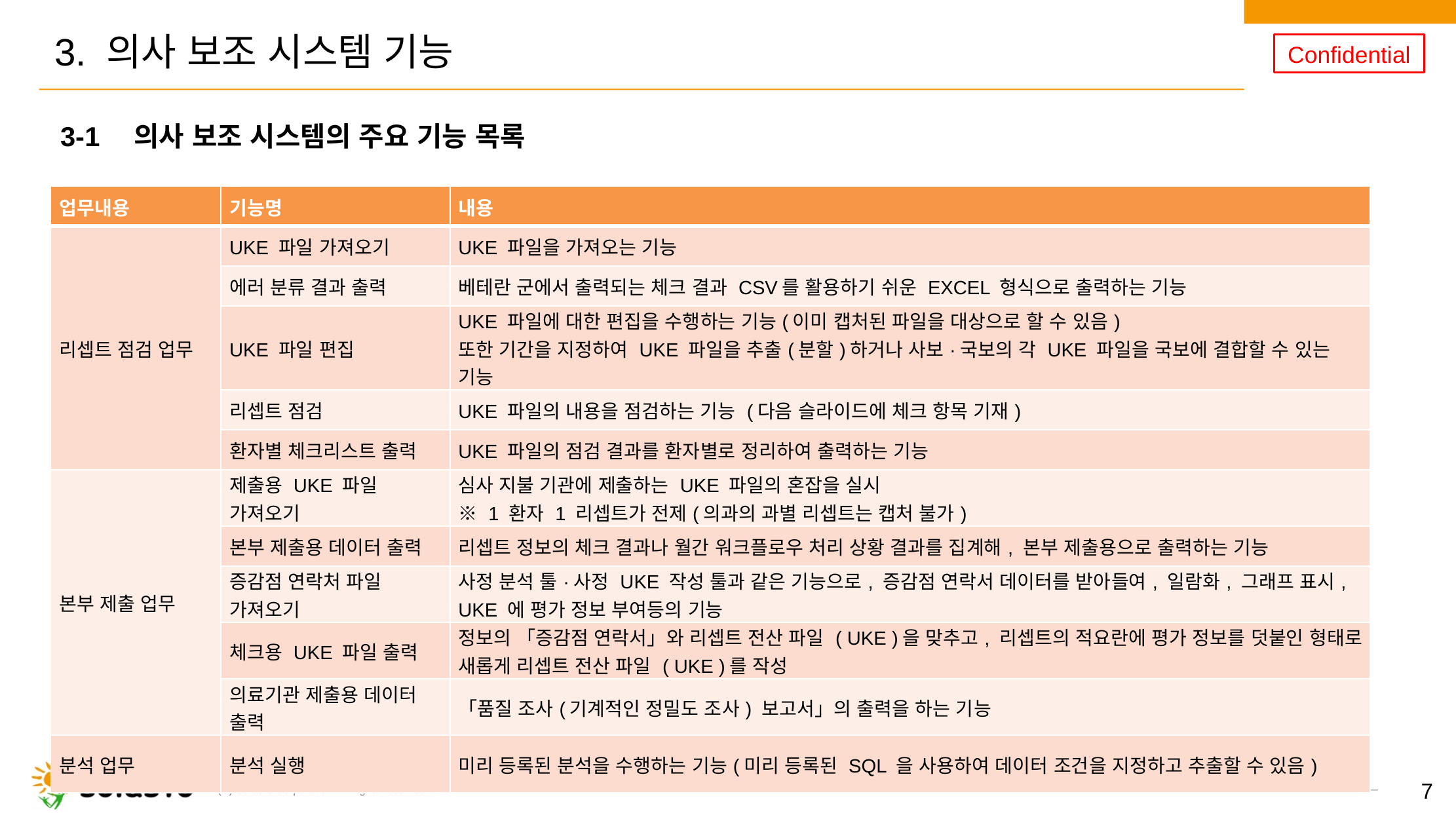

# 3. 의사 보조 시스템 기능
3-1　의사 보조 시스템의 주요 기능 목록

| 업무내용 | 기능명 | 내용 |
| --- | --- | --- |
| 리셉트 점검 업무 | UKE 파일 가져오기 | UKE 파일을 가져오는 기능 |
|  | 에러 분류 결과 출력 | 베테란 군에서 출력되는 체크 결과 CSV를 활용하기 쉬운 EXCEL 형식으로 출력하는 기능 |
|  | UKE 파일 편집 | UKE 파일에 대한 편집을 수행하는 기능(이미 캡처된 파일을 대상으로 할 수 있음) 또한 기간을 지정하여 UKE 파일을 추출(분할)하거나 사보·국보의 각 UKE 파일을 국보에 결합할 수 있는 기능 |
|  | 리셉트 점검 | UKE 파일의 내용을 점검하는 기능 (다음 슬라이드에 체크 항목 기재) |
|  | 환자별 체크리스트 출력 | UKE 파일의 점검 결과를 환자별로 정리하여 출력하는 기능 |
| 본부 제출 업무 | 제출용 UKE 파일 가져오기 | 심사 지불 기관에 제출하는 UKE 파일의 혼잡을 실시 ※ 1 환자 1 리셉트가 전제(의과의 과별 리셉트는 캡처 불가) |
|  | 본부 제출용 데이터 출력 | 리셉트 정보의 체크 결과나 월간 워크플로우 처리 상황 결과를 집계해, 본부 제출용으로 출력하는 기능 |
|  | 증감점 연락처 파일 가져오기 | 사정 분석 툴·사정 UKE 작성 툴과 같은 기능으로, 증감점 연락서 데이터를 받아들여, 일람화, 그래프 표시, UKE 에 평가 정보 부여등의 기능 |
|  | 체크용 UKE 파일 출력 | 정보의 「증감점 연락서」와 리셉트 전산 파일 ( UKE )을 맞추고, 리셉트의 적요란에 평가 정보를 덧붙인 형태로 새롭게 리셉트 전산 파일 ( UKE )를 작성 |
|  | 의료기관 제출용 데이터 출력 | 「품질 조사(기계적인 정밀도 조사) 보고서」의 출력을 하는 기능 |
| 분석 업무 | 분석 실행 | 미리 등록된 분석을 수행하는 기능(미리 등록된 SQL 을 사용하여 데이터 조건을 지정하고 추출할 수 있음) |